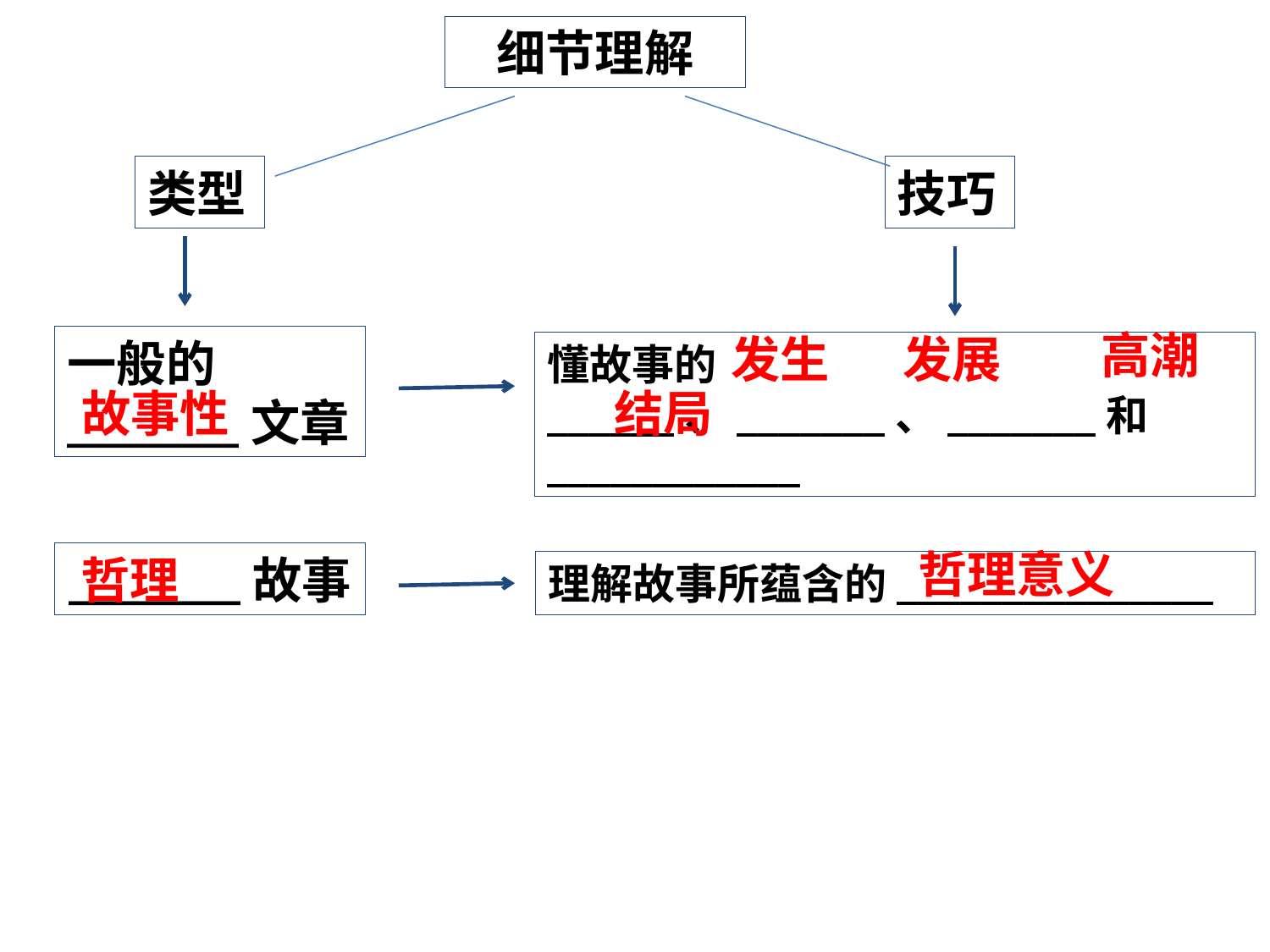

细节理解

类型
技巧
高潮
发生
发展
一般的_______文章
懂故事的______、_______、_______和____________
故事性
结局
哲理意义
_______故事
哲理
理解故事所蕴含的_______________